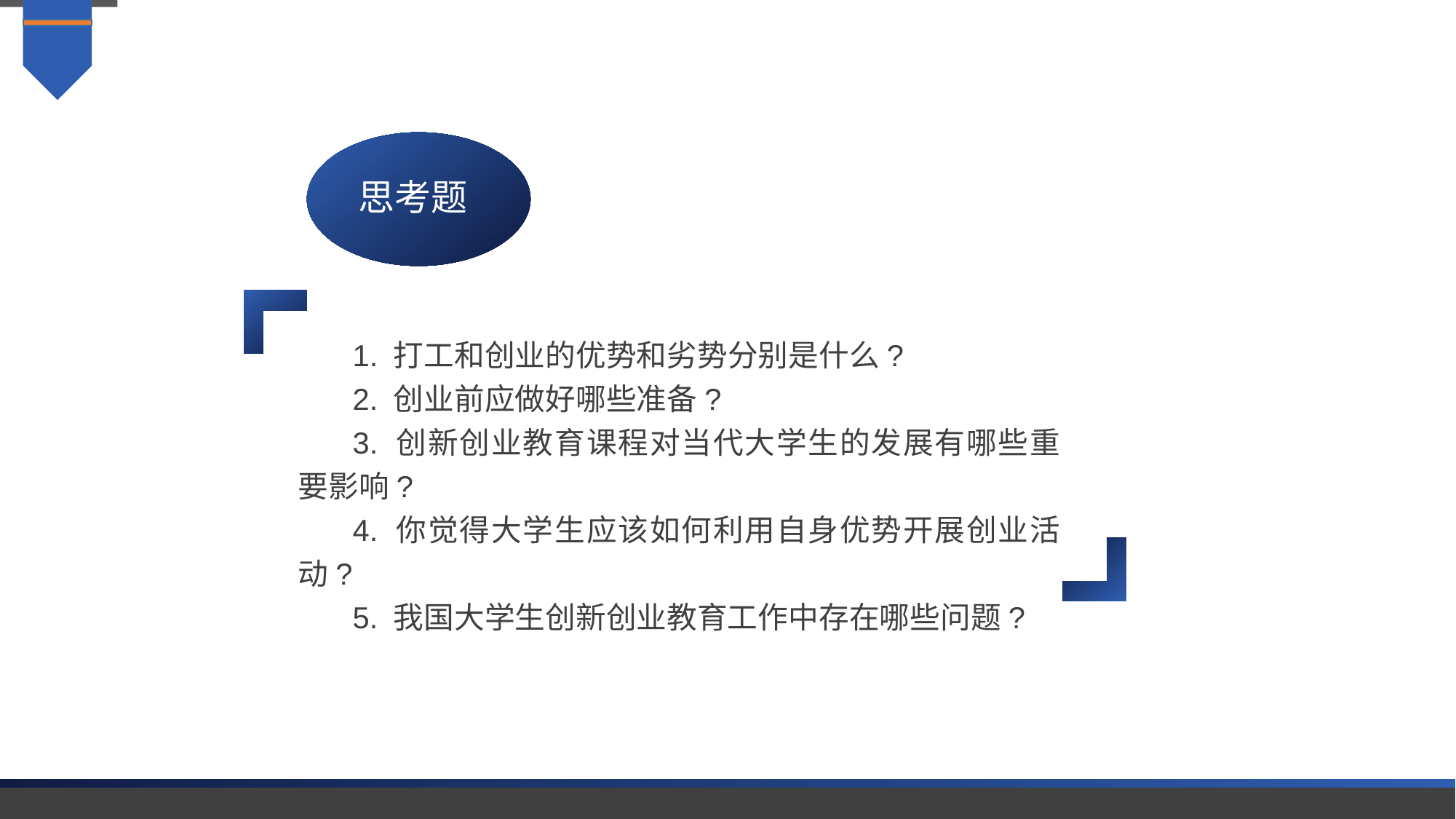

思考题

1. 打工和创业的优势和劣势分别是什么?
2. 创业前应做好哪些准备?
3. 创新创业教育课程对当代大学生的发展有哪些重要影响?
4. 你觉得大学生应该如何利用自身优势开展创业活动?
5. 我国大学生创新创业教育工作中存在哪些问题?